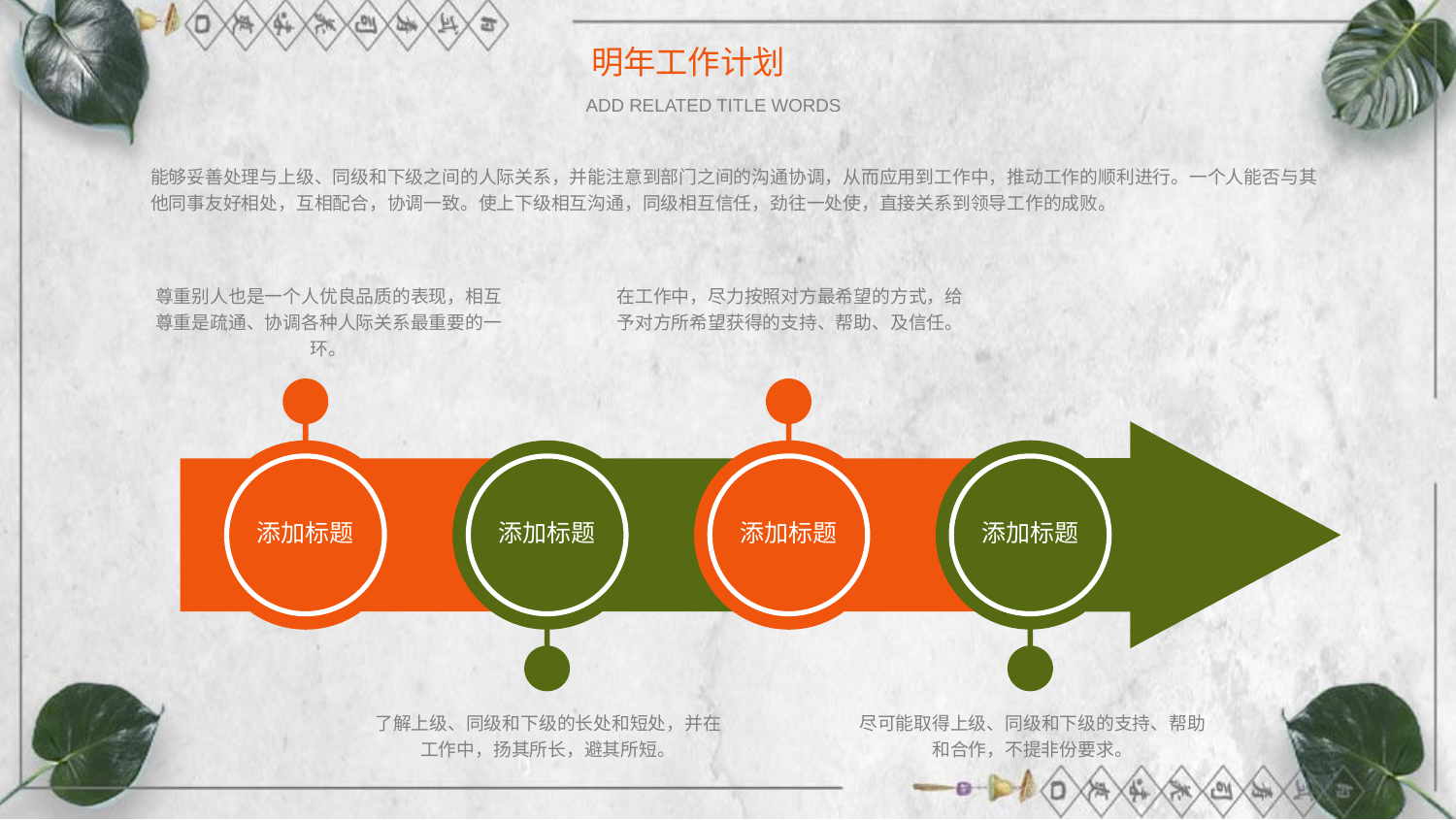

能够妥善处理与上级、同级和下级之间的人际关系，并能注意到部门之间的沟通协调，从而应用到工作中，推动工作的顺利进行。一个人能否与其他同事友好相处，互相配合，协调一致。使上下级相互沟通，同级相互信任，劲往一处使，直接关系到领导工作的成败。
尊重别人也是一个人优良品质的表现，相互尊重是疏通、协调各种人际关系最重要的一环。
在工作中，尽力按照对方最希望的方式，给予对方所希望获得的支持、帮助、及信任。

添加标题
添加标题
添加标题
添加标题

了解上级、同级和下级的长处和短处，并在工作中，扬其所长，避其所短。
尽可能取得上级、同级和下级的支持、帮助和合作，不提非份要求。